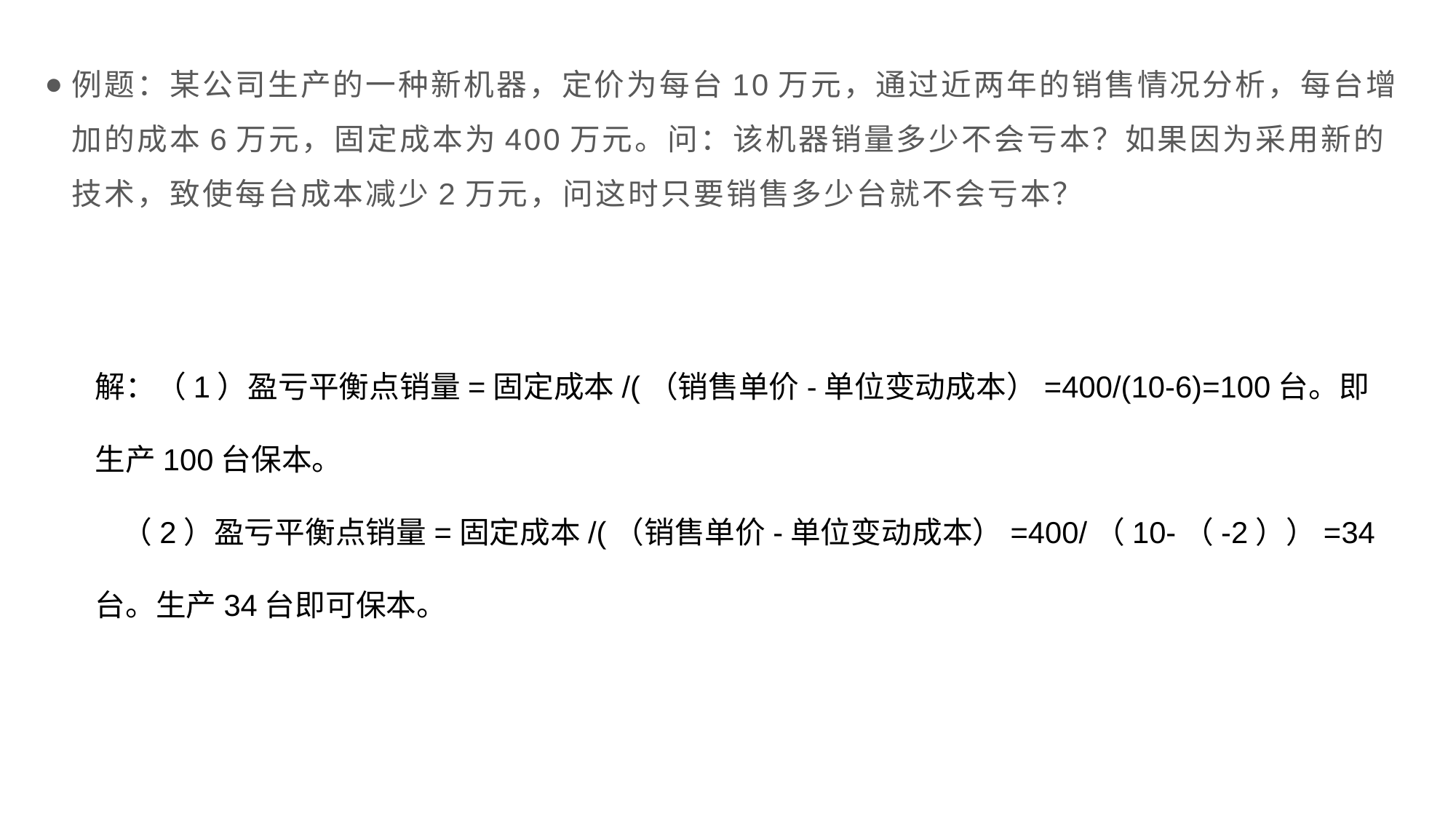

例题：某公司生产的一种新机器，定价为每台10万元，通过近两年的销售情况分析，每台增加的成本6万元，固定成本为400万元。问：该机器销量多少不会亏本？如果因为采用新的技术，致使每台成本减少2万元，问这时只要销售多少台就不会亏本？

解：（1）盈亏平衡点销量=固定成本/(（销售单价-单位变动成本）=400/(10-6)=100台。即生产100台保本。
    （2）盈亏平衡点销量=固定成本/(（销售单价-单位变动成本）=400/（10-（-2））=34台。生产34台即可保本。

20